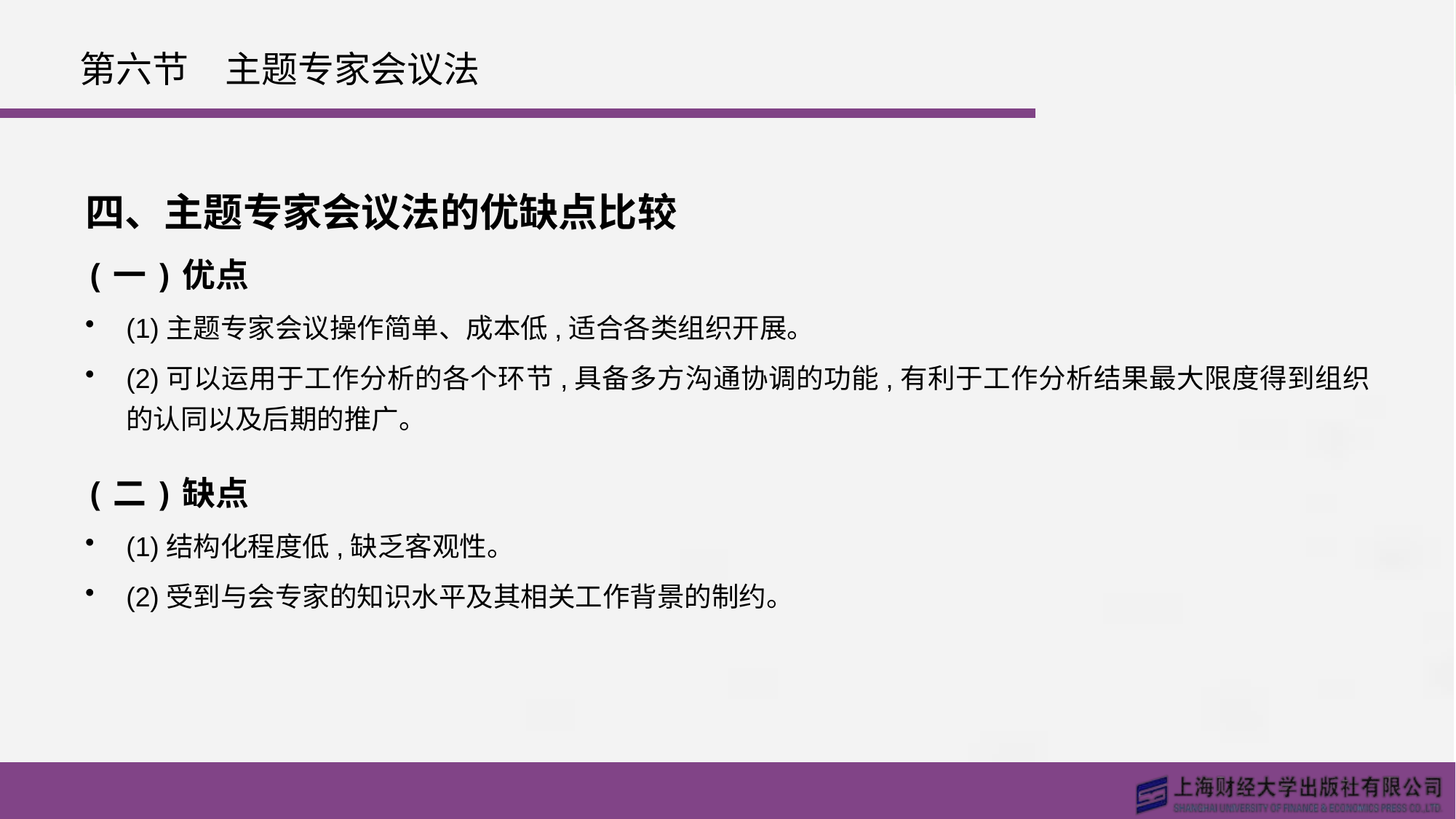

# 第六节　主题专家会议法
四、主题专家会议法的优缺点比较
(一)优点
(1)主题专家会议操作简单、成本低,适合各类组织开展。
(2)可以运用于工作分析的各个环节,具备多方沟通协调的功能,有利于工作分析结果最大限度得到组织的认同以及后期的推广。
(二)缺点
(1)结构化程度低,缺乏客观性。
(2)受到与会专家的知识水平及其相关工作背景的制约。